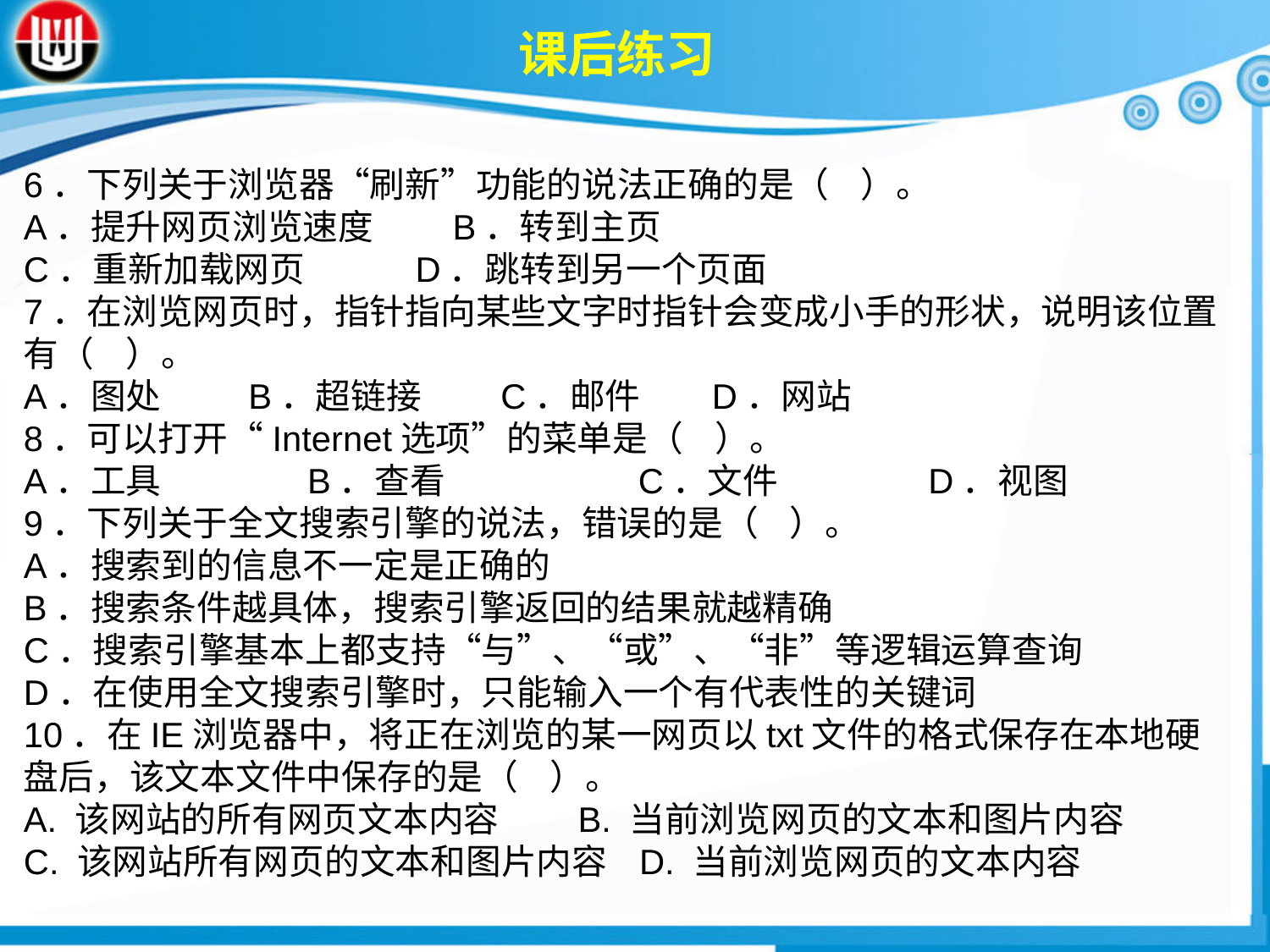

课后练习
6．下列关于浏览器“刷新”功能的说法正确的是（    ）。A．提升网页浏览速度         B．转到主页
C．重新加载网页             D．跳转到另一个页面7．在浏览网页时，指针指向某些文字时指针会变成小手的形状，说明该位置有（    ）。A．图处          B．超链接         C．邮件        D．网站8．可以打开“Internet选项”的菜单是（    ）。　A．工具　　　    B．查看　　　　　 C．文件　　　　D．视图9．下列关于全文搜索引擎的说法，错误的是（    ）。A．搜索到的信息不一定是正确的B．搜索条件越具体，搜索引擎返回的结果就越精确C．搜索引擎基本上都支持“与”、“或”、“非”等逻辑运算查询D．在使用全文搜索引擎时，只能输入一个有代表性的关键词
10．在IE浏览器中，将正在浏览的某一网页以txt文件的格式保存在本地硬盘后，该文本文件中保存的是（    ）。
A. 该网站的所有网页文本内容         B. 当前浏览网页的文本和图片内容
C. 该网站所有网页的文本和图片内容   D. 当前浏览网页的文本内容